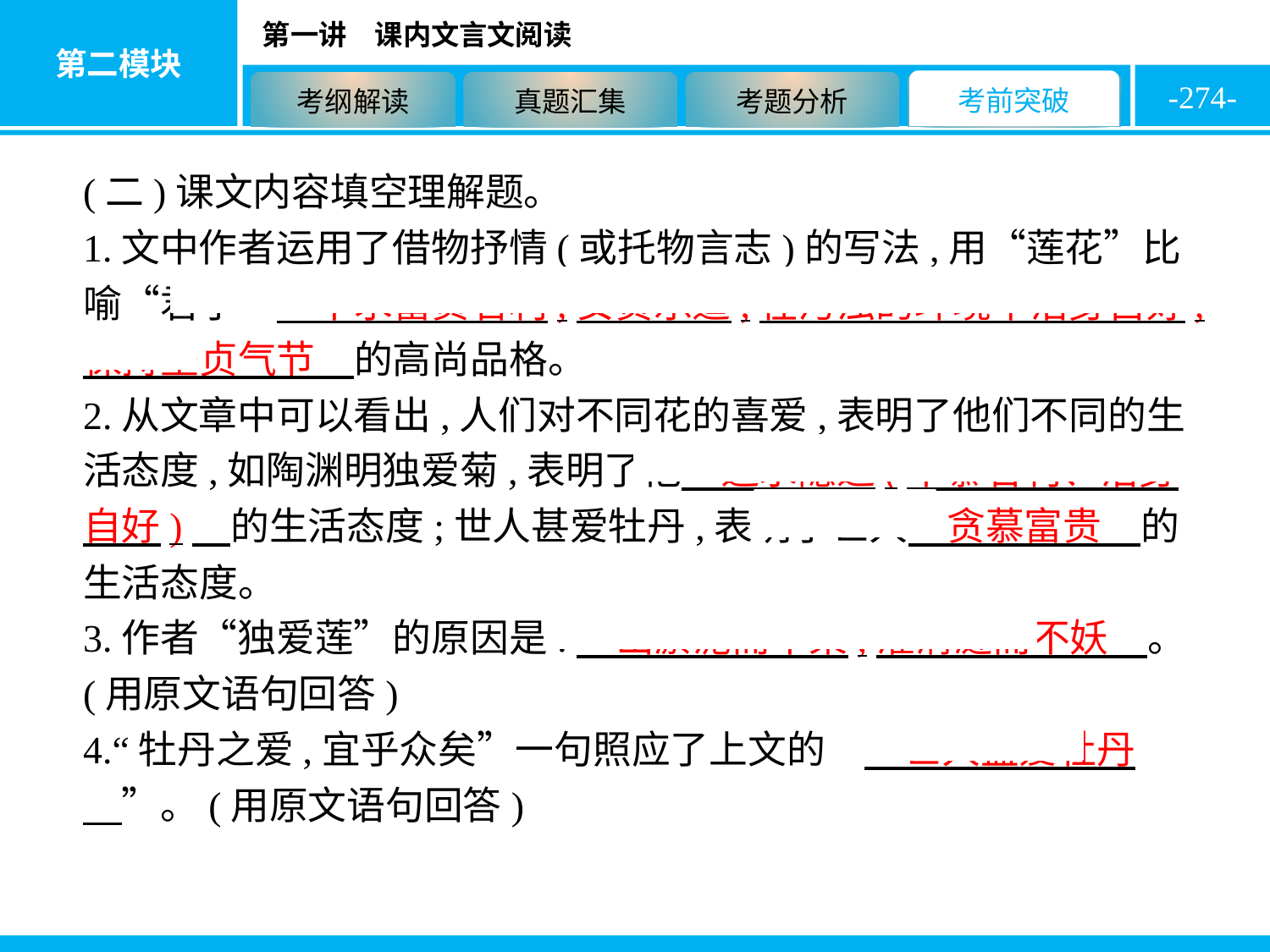

-274-
(二)课文内容填空理解题。
1.文中作者运用了借物抒情(或托物言志)的写法,用“莲花”比喻“君子”　不求富贵名利,安贫乐道,在污浊的环境中洁身自好,保持坚贞气节　的高尚品格。
2.从文章中可以看出,人们对不同花的喜爱,表明了他们不同的生活态度,如陶渊明独爱菊,表明了他　追求隐逸(不慕名利、洁身自好)　的生活态度;世人甚爱牡丹,表明了世人　贪慕富贵　的生活态度。
3.作者“独爱莲”的原因是:　出淤泥而不染,濯清涟而不妖　。(用原文语句回答)
4.“牡丹之爱,宜乎众矣”一句照应了上文的“　世人盛爱牡丹　”。(用原文语句回答)